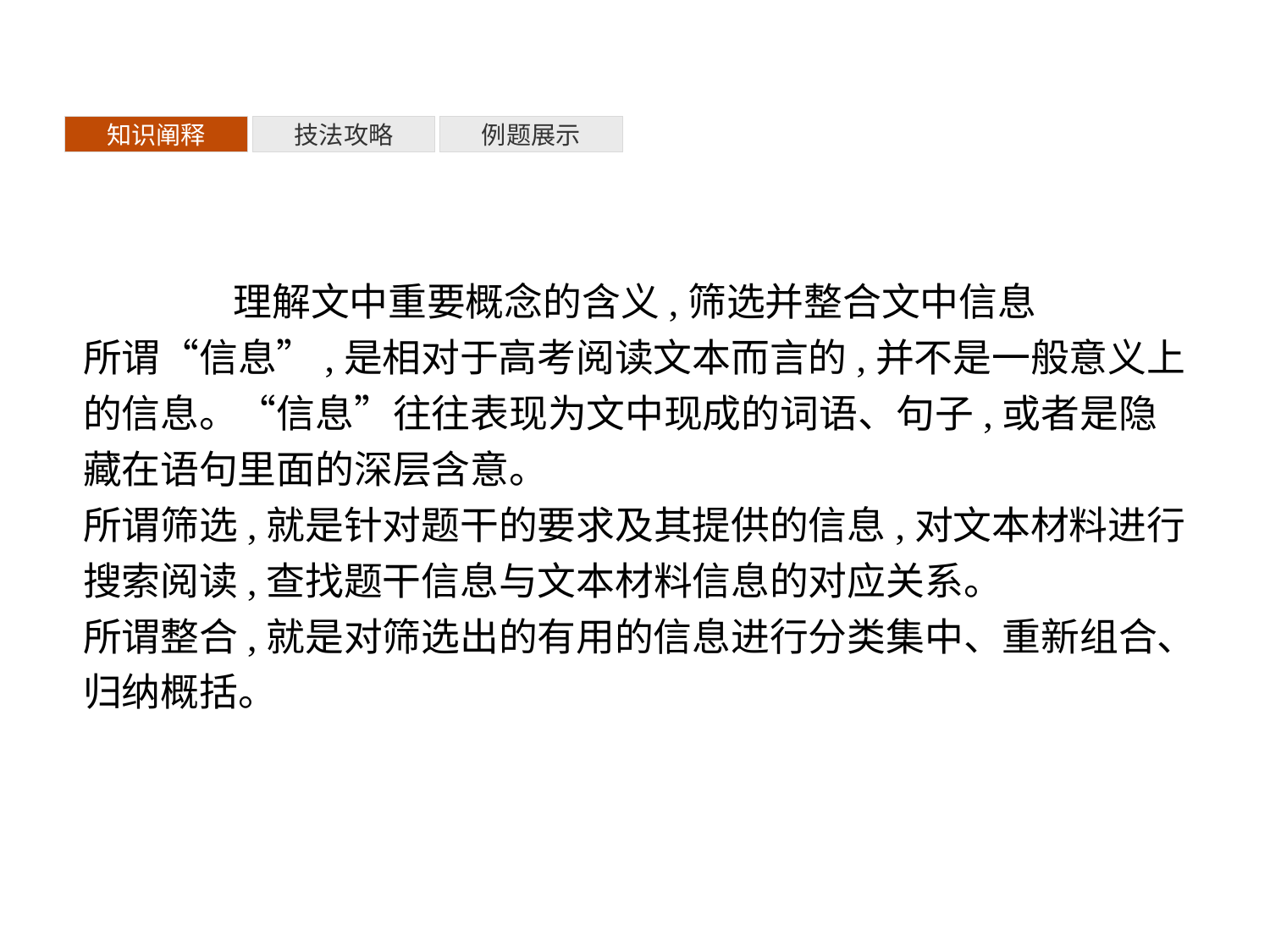

知识阐释
技法攻略
例题展示
理解文中重要概念的含义,筛选并整合文中信息
所谓“信息”,是相对于高考阅读文本而言的,并不是一般意义上的信息。“信息”往往表现为文中现成的词语、句子,或者是隐藏在语句里面的深层含意。
所谓筛选,就是针对题干的要求及其提供的信息,对文本材料进行搜索阅读,查找题干信息与文本材料信息的对应关系。
所谓整合,就是对筛选出的有用的信息进行分类集中、重新组合、归纳概括。